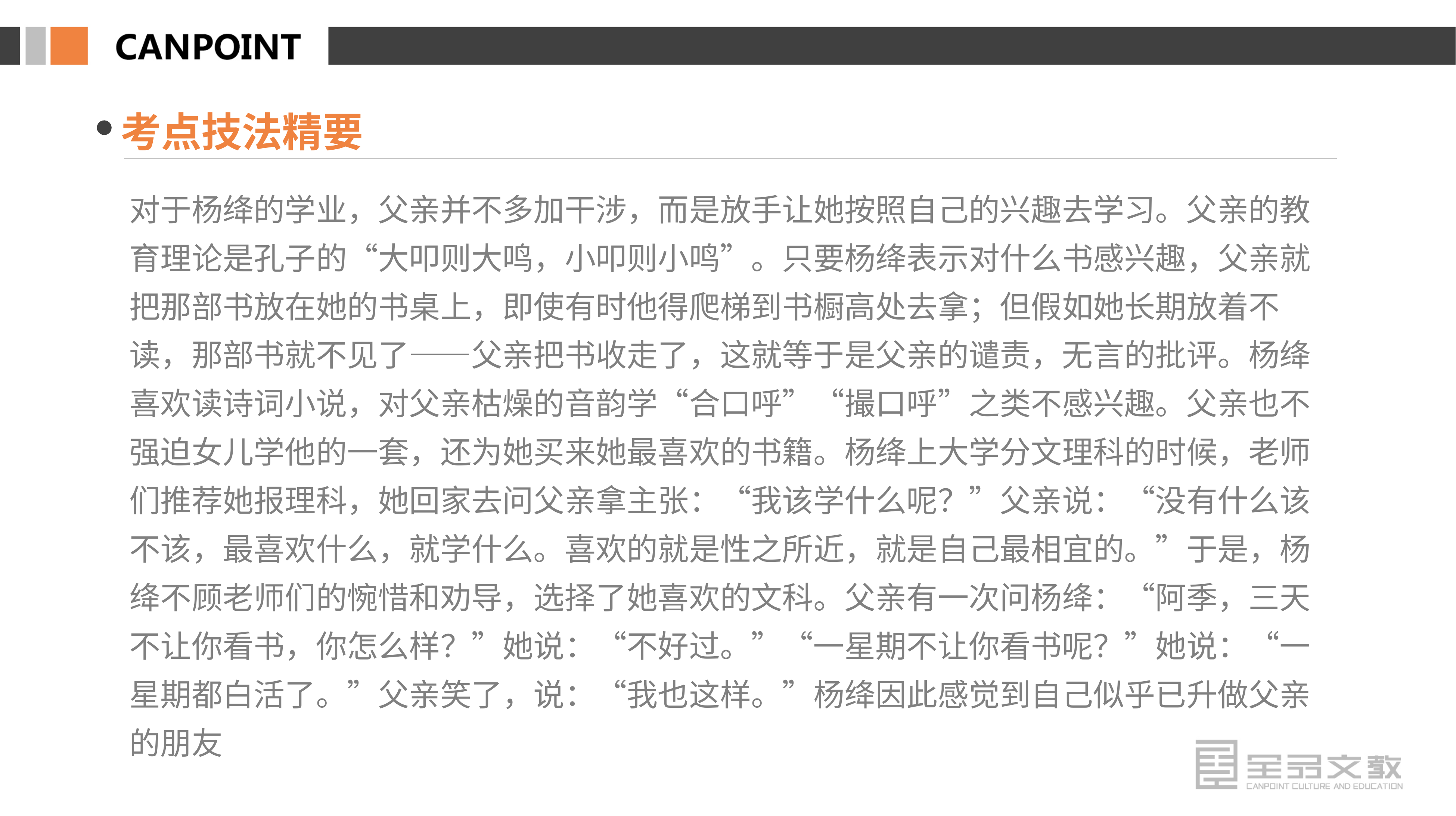

考点技法精要

对于杨绛的学业，父亲并不多加干涉，而是放手让她按照自己的兴趣去学习。父亲的教育理论是孔子的“大叩则大鸣，小叩则小鸣”。只要杨绛表示对什么书感兴趣，父亲就把那部书放在她的书桌上，即使有时他得爬梯到书橱高处去拿；但假如她长期放着不读，那部书就不见了——父亲把书收走了，这就等于是父亲的谴责，无言的批评。杨绛喜欢读诗词小说，对父亲枯燥的音韵学“合口呼”“撮口呼”之类不感兴趣。父亲也不强迫女儿学他的一套，还为她买来她最喜欢的书籍。杨绛上大学分文理科的时候，老师们推荐她报理科，她回家去问父亲拿主张：“我该学什么呢？”父亲说：“没有什么该不该，最喜欢什么，就学什么。喜欢的就是性之所近，就是自己最相宜的。”于是，杨绛不顾老师们的惋惜和劝导，选择了她喜欢的文科。父亲有一次问杨绛：“阿季，三天不让你看书，你怎么样？”她说：“不好过。”“一星期不让你看书呢？”她说：“一星期都白活了。”父亲笑了，说：“我也这样。”杨绛因此感觉到自己似乎已升做父亲的朋友